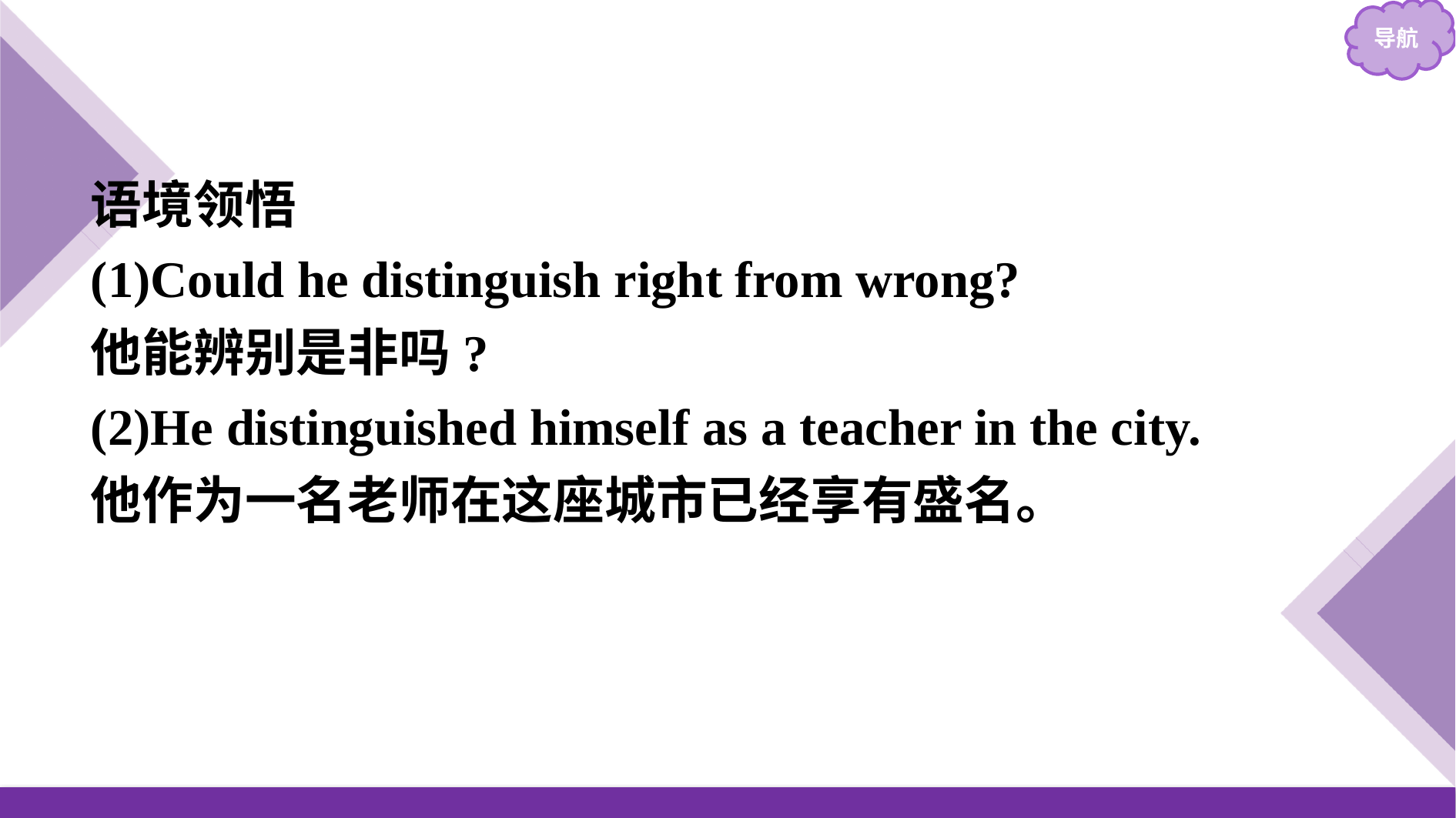

语境领悟
(1)Could he distinguish right from wrong?
他能辨别是非吗?
(2)He distinguished himself as a teacher in the city.
他作为一名老师在这座城市已经享有盛名。